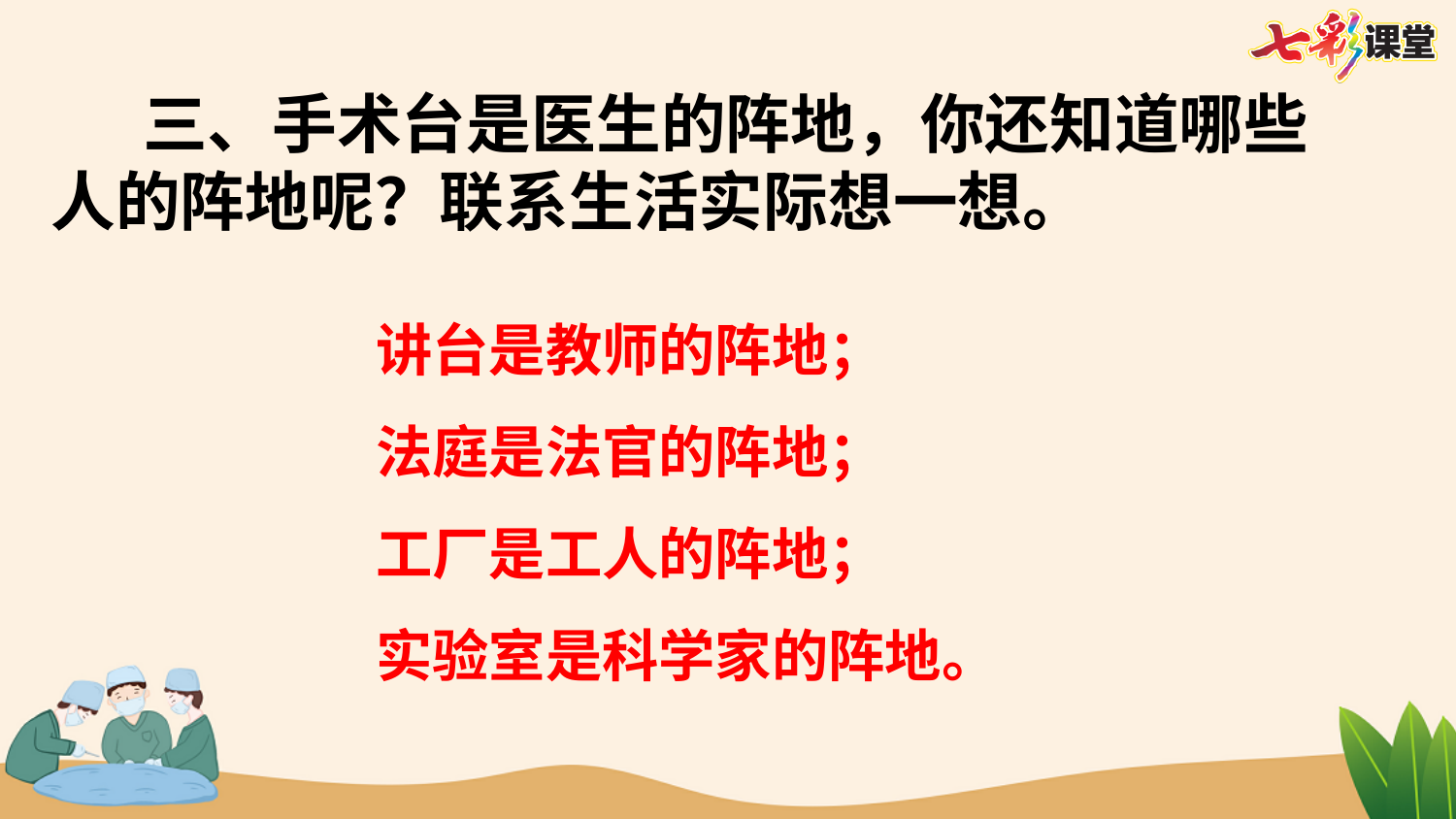

三、手术台是医生的阵地，你还知道哪些人的阵地呢？联系生活实际想一想。
讲台是教师的阵地；
法庭是法官的阵地；
工厂是工人的阵地；
实验室是科学家的阵地。